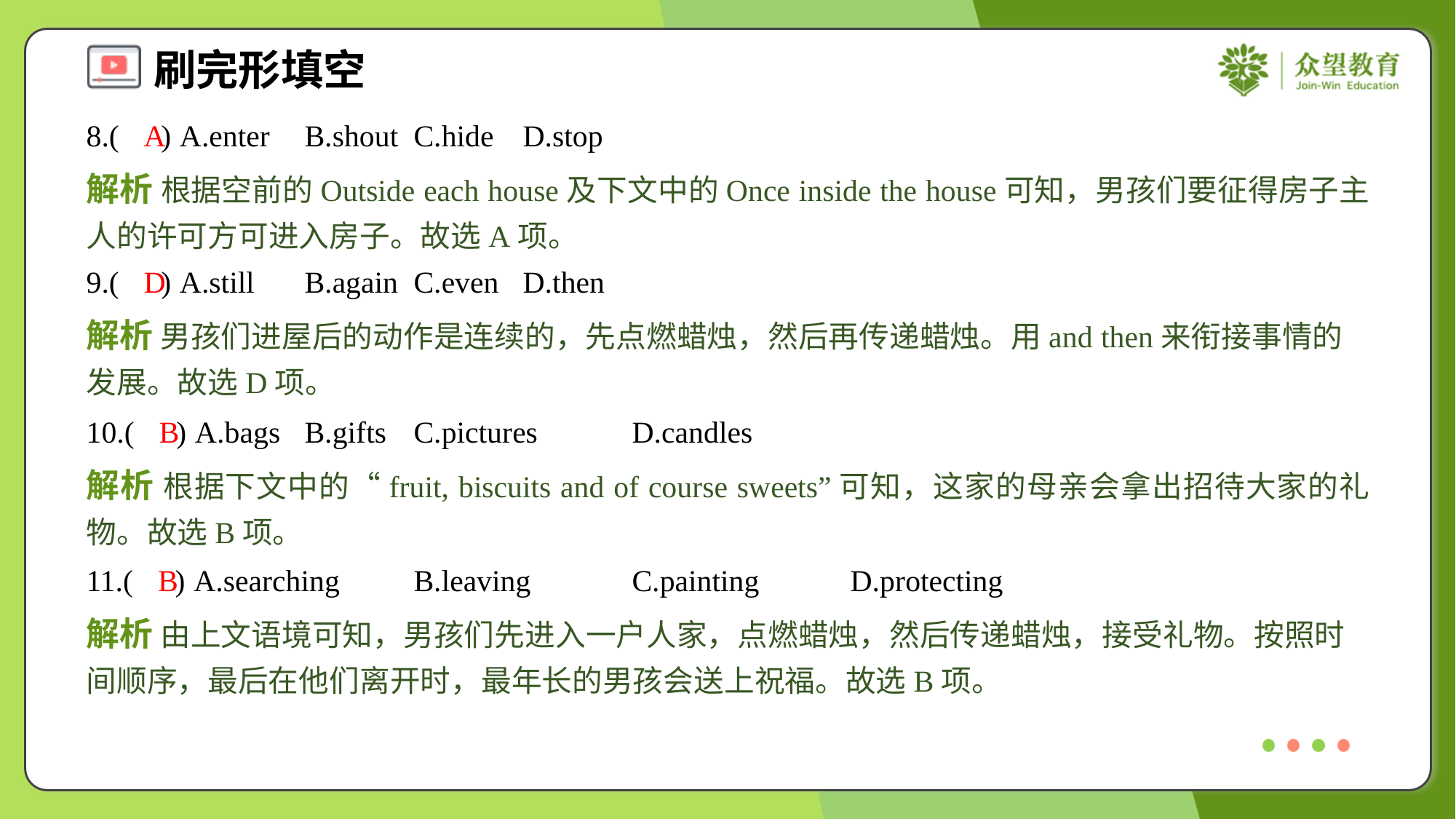

8.(     ) A.enter	B.shout	C.hide	D.stop
A
解析 根据空前的Outside each house及下文中的Once inside the house可知，男孩们要征得房子主人的许可方可进入房子。故选A项。
9.(     ) A.still	B.again	C.even	D.then
D
解析 男孩们进屋后的动作是连续的，先点燃蜡烛，然后再传递蜡烛。用and then来衔接事情的发展。故选D项。
10.(     ) A.bags	B.gifts	C.pictures	D.candles
B
解析 根据下文中的“fruit, biscuits and of course sweets”可知，这家的母亲会拿出招待大家的礼物。故选B项。
11.(     ) A.searching	B.leaving	C.painting	D.protecting
B
解析 由上文语境可知，男孩们先进入一户人家，点燃蜡烛，然后传递蜡烛，接受礼物。按照时间顺序，最后在他们离开时，最年长的男孩会送上祝福。故选B项。